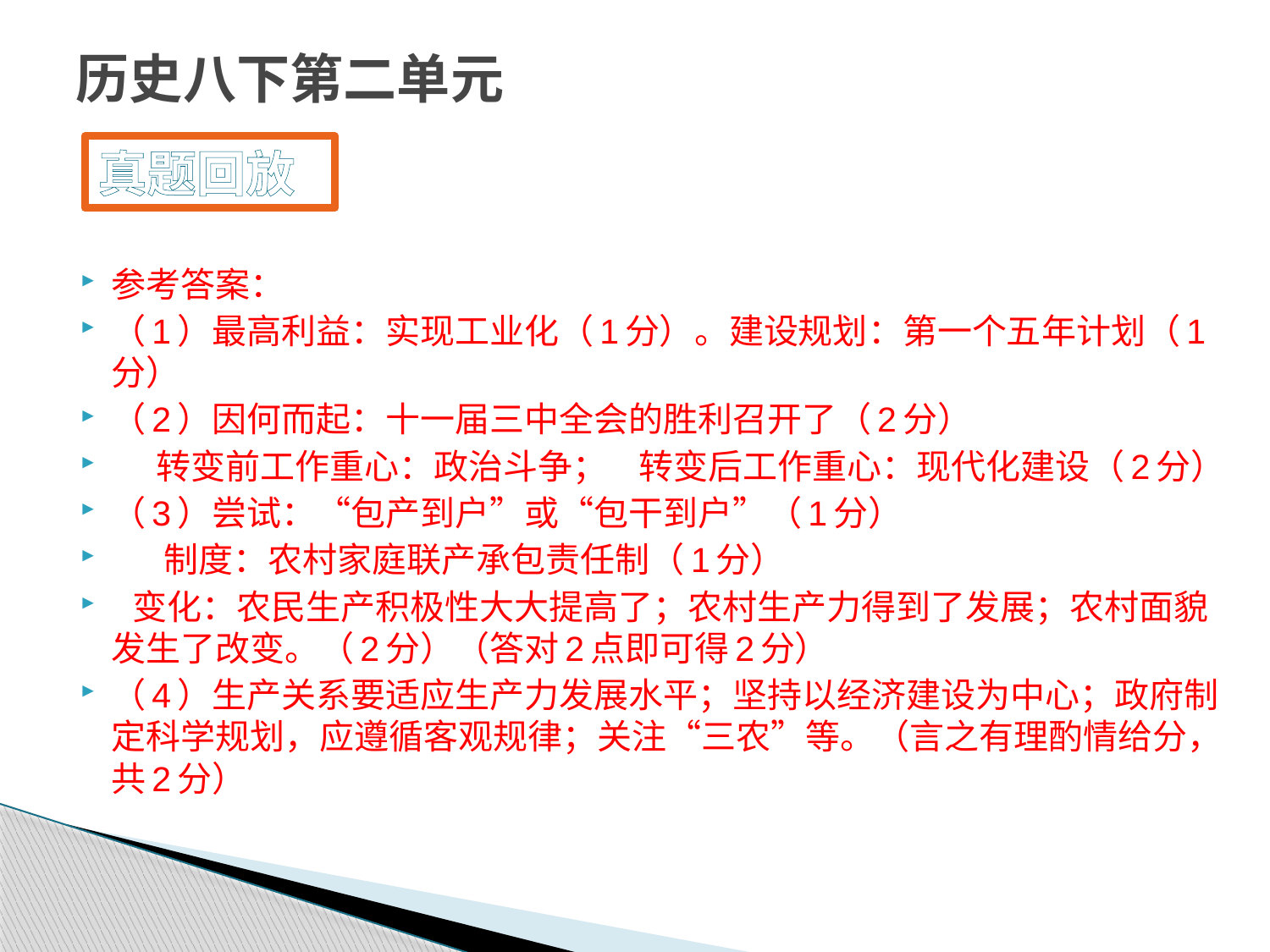

# 历史八下第二单元
真题回放
参考答案：
（1）最高利益：实现工业化（1分）。建设规划：第一个五年计划（1分）
（2）因何而起：十一届三中全会的胜利召开了（2分）
     转变前工作重心：政治斗争；    转变后工作重心：现代化建设（2分）
（3）尝试：“包产到户”或“包干到户”（1分）
      制度：农村家庭联产承包责任制（1分）
  变化：农民生产积极性大大提高了；农村生产力得到了发展；农村面貌发生了改变。（2分）（答对2点即可得2分）
（4）生产关系要适应生产力发展水平；坚持以经济建设为中心；政府制定科学规划，应遵循客观规律；关注“三农”等。（言之有理酌情给分，共2分）